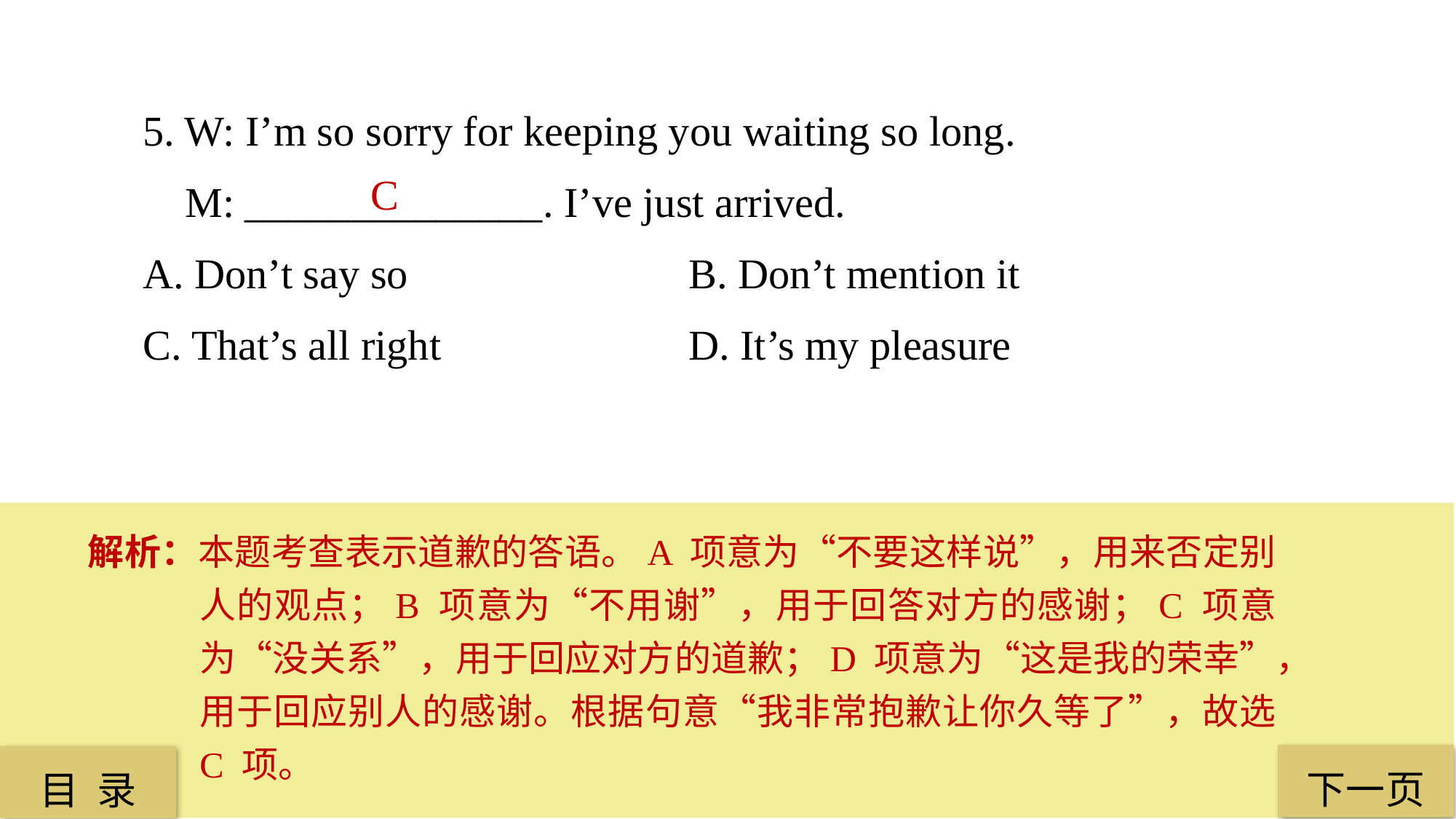

5. W: I’m so sorry for keeping you waiting so long.
    M: ______________. I’ve just arrived.
A. Don’t say so 			B. Don’t mention it
C. That’s all right 			D. It’s my pleasure
 C
解析：本题考查表示道歉的答语。A 项意为“不要这样说”，用来否定别人的观点；B 项意为“不用谢”，用于回答对方的感谢；C 项意为“没关系”，用于回应对方的道歉；D 项意为“这是我的荣幸”，用于回应别人的感谢。根据句意“我非常抱歉让你久等了”，故选 C 项。